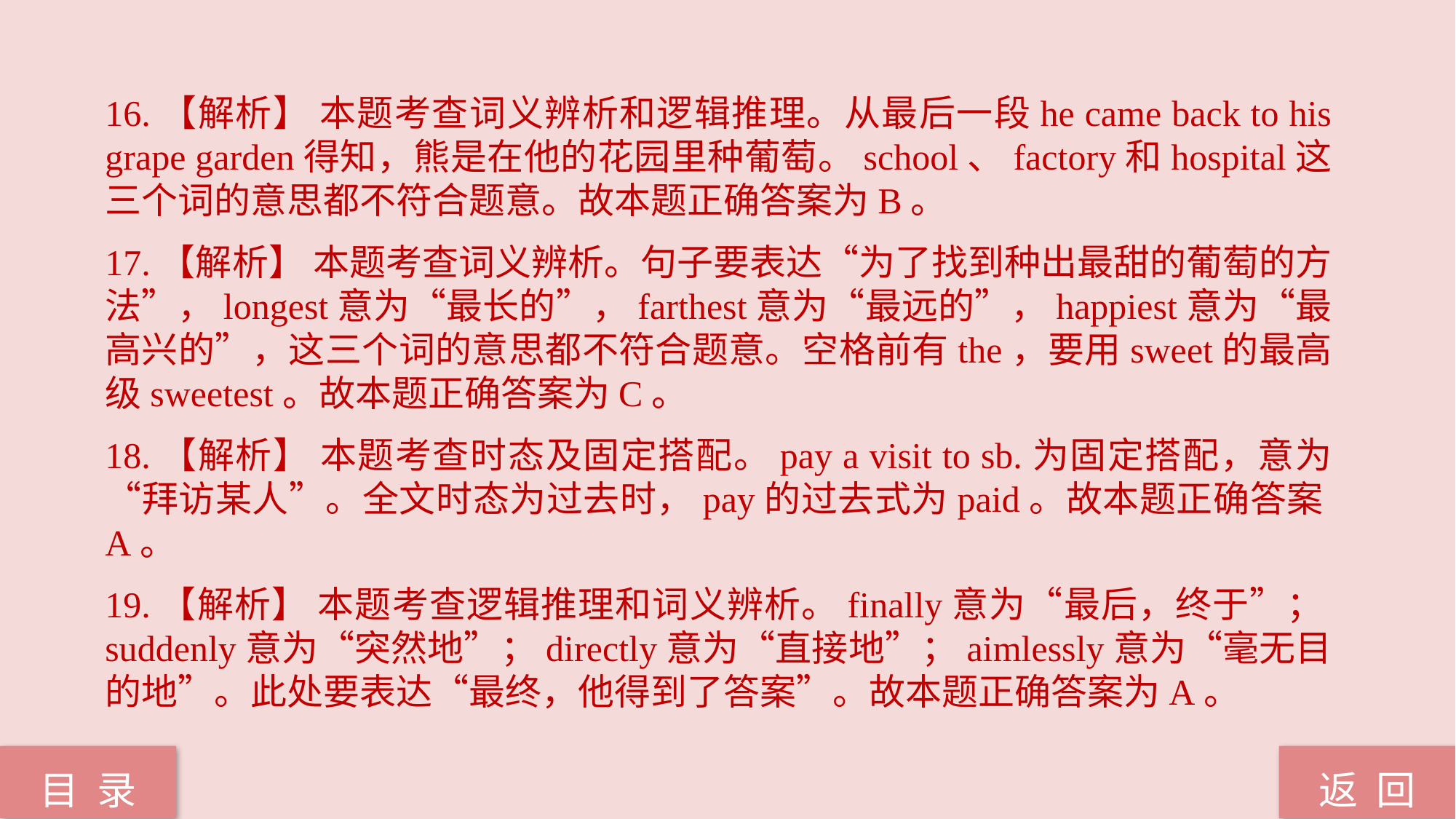

16.【解析】 本题考查词义辨析和逻辑推理。从最后一段he came back to his grape garden得知，熊是在他的花园里种葡萄。school、factory和hospital这三个词的意思都不符合题意。故本题正确答案为B。
17.【解析】 本题考查词义辨析。句子要表达“为了找到种出最甜的葡萄的方法”，longest意为“最长的”，farthest意为“最远的”，happiest意为“最高兴的”，这三个词的意思都不符合题意。空格前有the，要用sweet的最高级sweetest。故本题正确答案为C。
18.【解析】 本题考查时态及固定搭配。pay a visit to sb.为固定搭配，意为“拜访某人”。全文时态为过去时，pay的过去式为paid。故本题正确答案A。
19.【解析】 本题考查逻辑推理和词义辨析。finally意为“最后，终于”；suddenly意为“突然地”；directly意为“直接地”；aimlessly意为“毫无目的地”。此处要表达“最终，他得到了答案”。故本题正确答案为A。
返  回